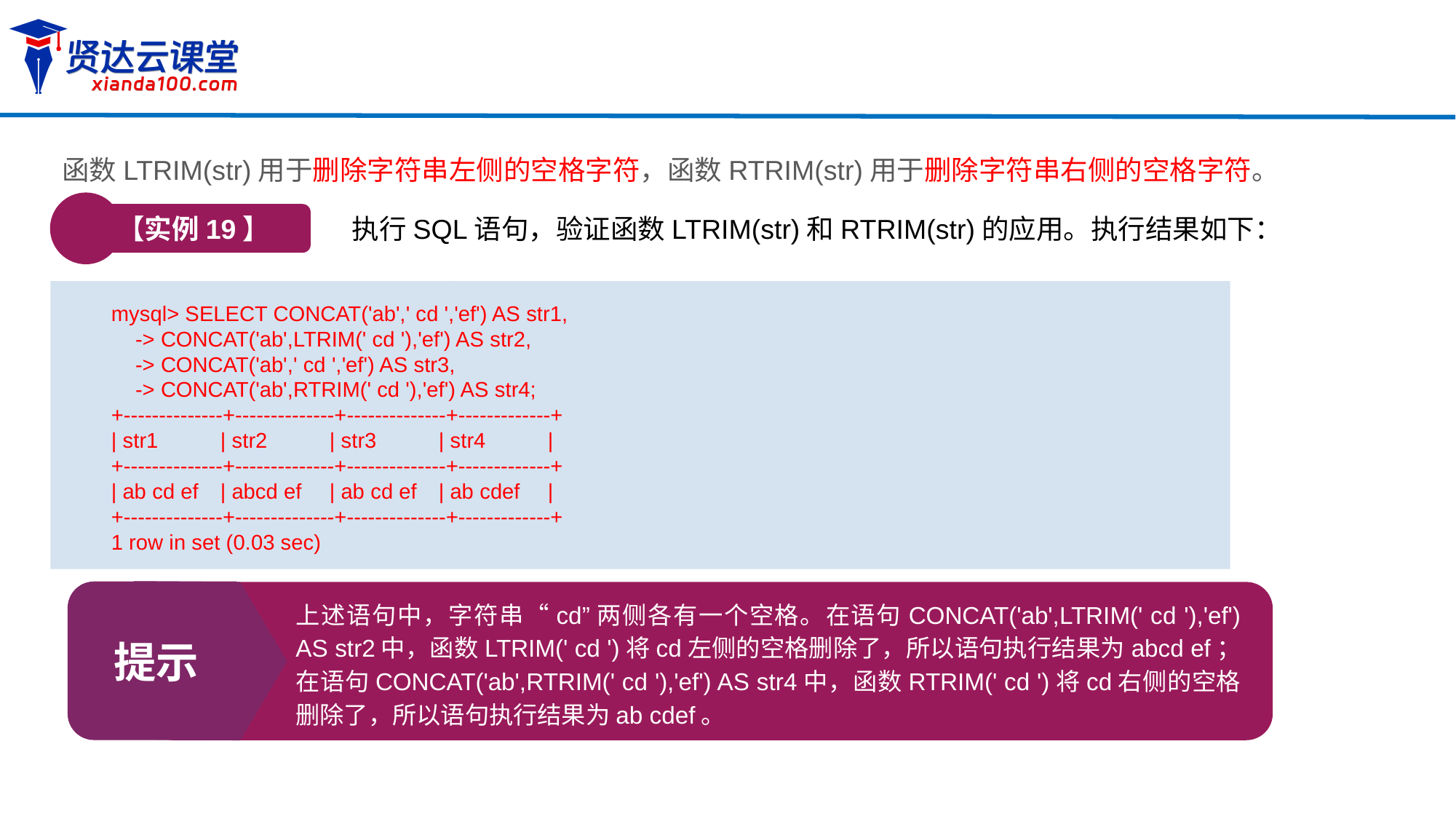

函数LTRIM(str)用于删除字符串左侧的空格字符，函数RTRIM(str)用于删除字符串右侧的空格字符。

【实例19】
执行SQL语句，验证函数LTRIM(str)和RTRIM(str)的应用。执行结果如下：

mysql> SELECT CONCAT('ab',' cd ','ef') AS str1,
    -> CONCAT('ab',LTRIM(' cd '),'ef') AS str2,
    -> CONCAT('ab',' cd ','ef') AS str3,
    -> CONCAT('ab',RTRIM(' cd '),'ef') AS str4;
+--------------+--------------+--------------+-------------+
| str1    	| str2   	| str3   	| str4  	|
+--------------+--------------+--------------+-------------+
| ab cd ef	| abcd ef	| ab cd ef	| ab cdef	|
+--------------+--------------+--------------+-------------+
1 row in set (0.03 sec)
提示

上述语句中，字符串“cd”两侧各有一个空格。在语句CONCAT('ab',LTRIM(' cd '),'ef') AS str2中，函数LTRIM(' cd ')将cd左侧的空格删除了，所以语句执行结果为abcd ef；在语句CONCAT('ab',RTRIM(' cd '),'ef') AS str4中，函数RTRIM(' cd ')将cd右侧的空格删除了，所以语句执行结果为ab cdef。